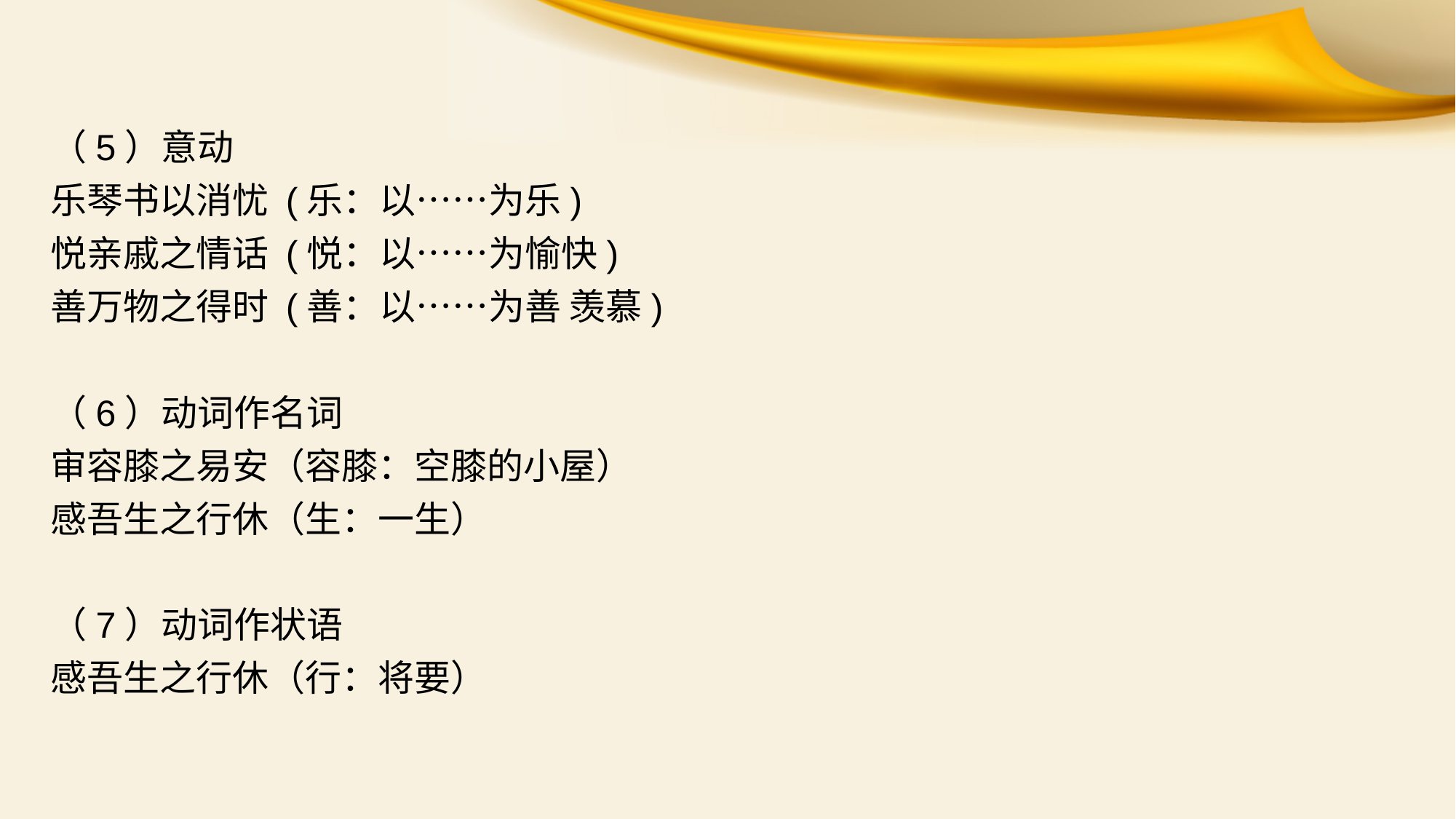

（5）意动
乐琴书以消忧 (乐：以……为乐)
悦亲戚之情话 (悦：以……为愉快)
善万物之得时 (善：以……为善 羡慕)

（6）动词作名词
审容膝之易安（容膝：空膝的小屋）
感吾生之行休（生：一生）

（7）动词作状语
感吾生之行休（行：将要）